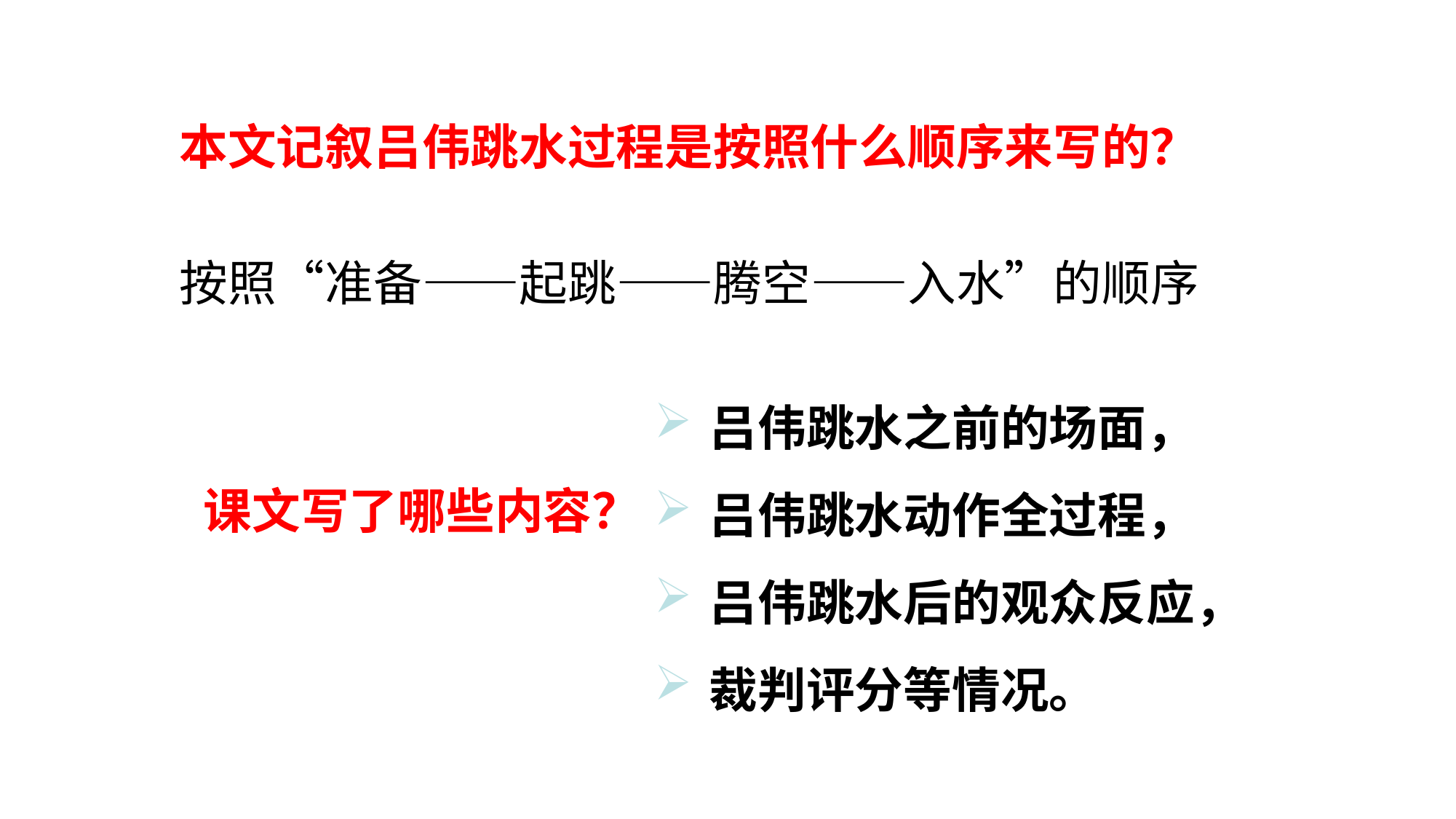

本文记叙吕伟跳水过程是按照什么顺序来写的？
按照“准备——起跳——腾空——入水”的顺序
吕伟跳水之前的场面，
吕伟跳水动作全过程，
吕伟跳水后的观众反应，
裁判评分等情况。
课文写了哪些内容？